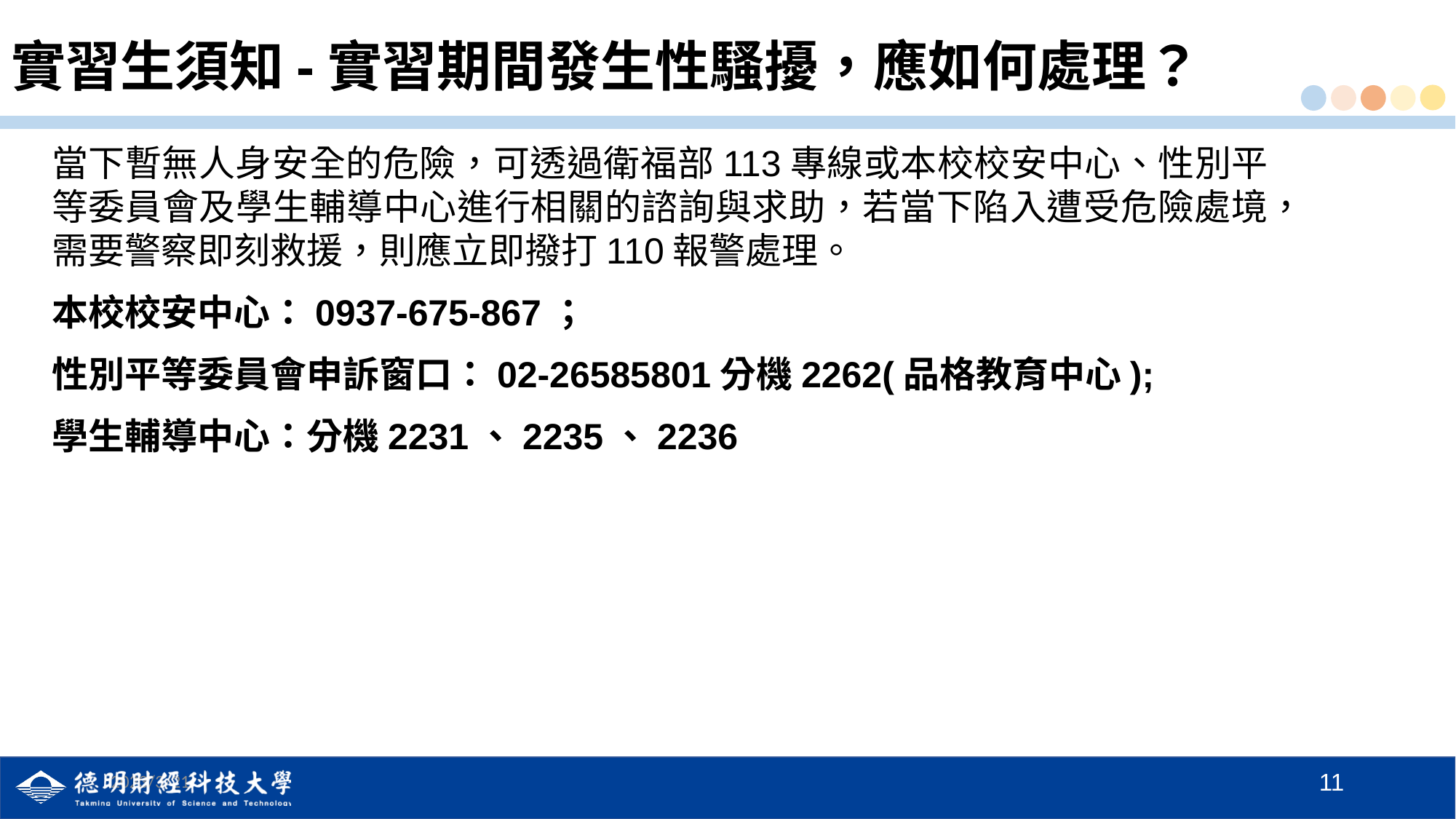

# 實習生須知-實習期間發生性騷擾，應如何處理？
當下暫無人身安全的危險，可透過衛福部113專線或本校校安中心、性別平等委員會及學生輔導中心進行相關的諮詢與求助，若當下陷入遭受危險處境，需要警察即刻救援，則應立即撥打110報警處理。
本校校安中心：0937-675-867；
性別平等委員會申訴窗口：02-26585801分機2262(品格教育中心);
學生輔導中心：分機2231、2235、2236

11